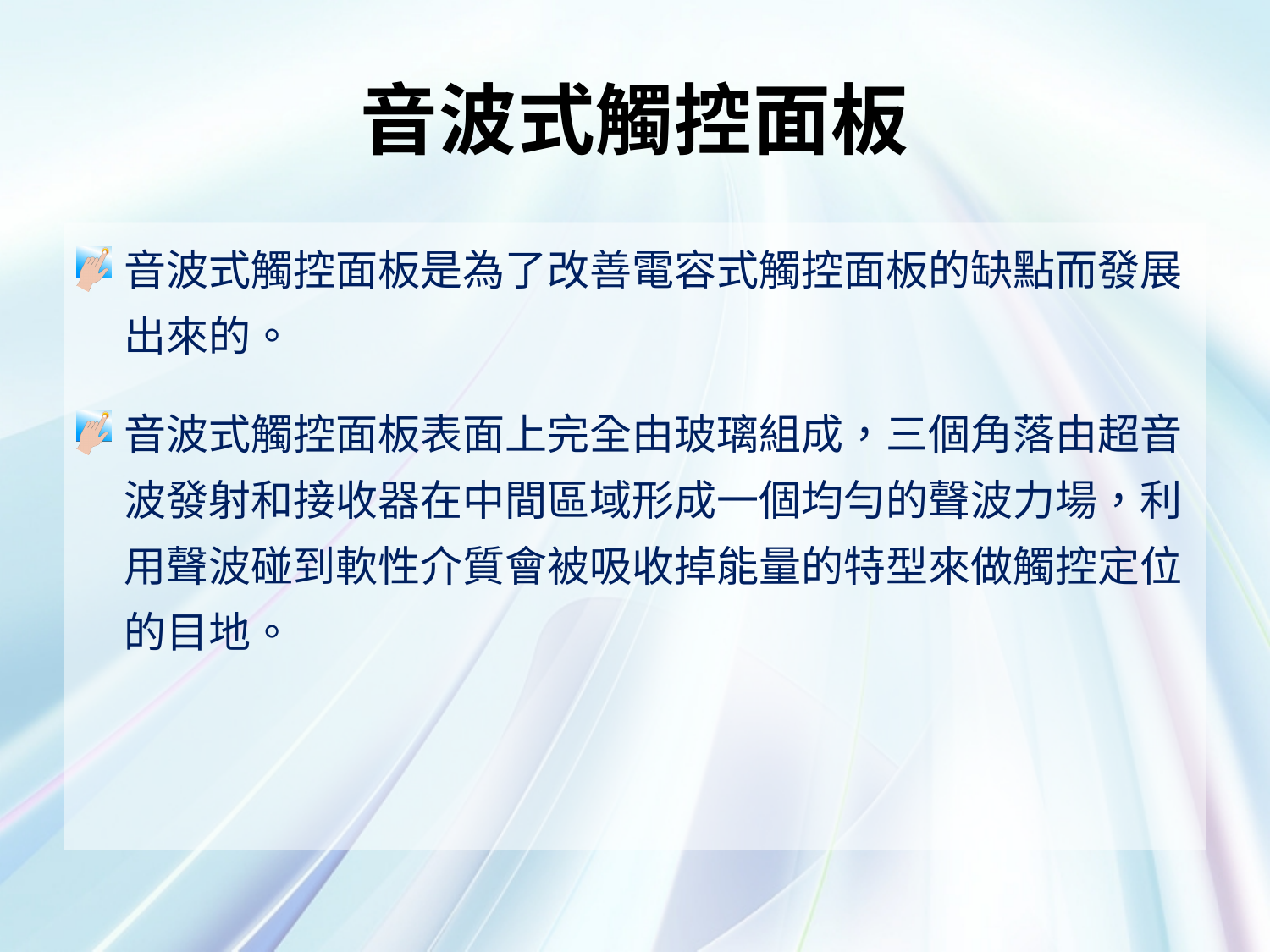

# 音波式觸控面板
音波式觸控面板是為了改善電容式觸控面板的缺點而發展出來的。
音波式觸控面板表面上完全由玻璃組成，三個角落由超音波發射和接收器在中間區域形成一個均勻的聲波力場，利用聲波碰到軟性介質會被吸收掉能量的特型來做觸控定位的目地。